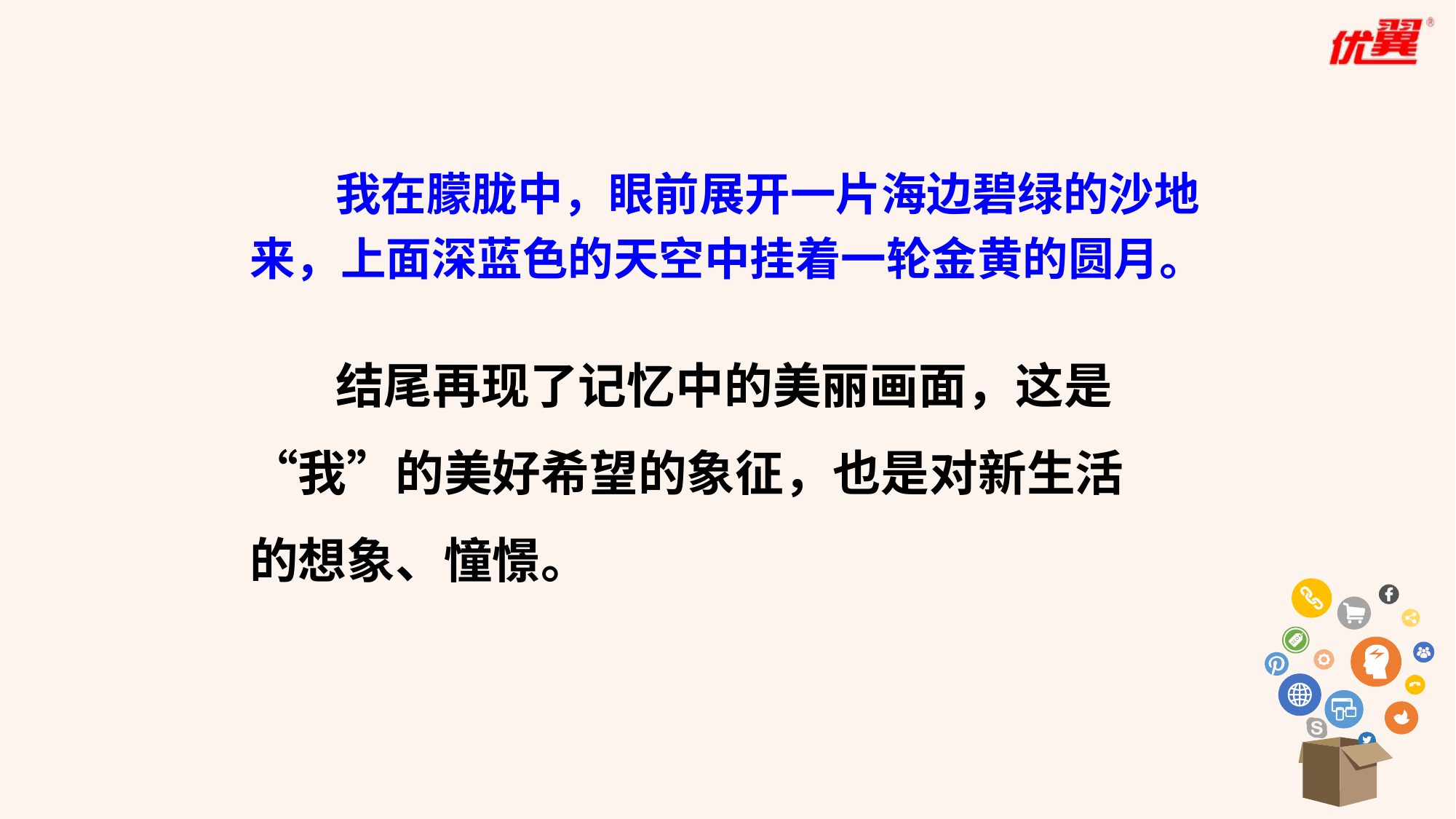

我在朦胧中，眼前展开一片海边碧绿的沙地来，上面深蓝色的天空中挂着一轮金黄的圆月。
结尾再现了记忆中的美丽画面，这是“我”的美好希望的象征，也是对新生活的想象、憧憬。